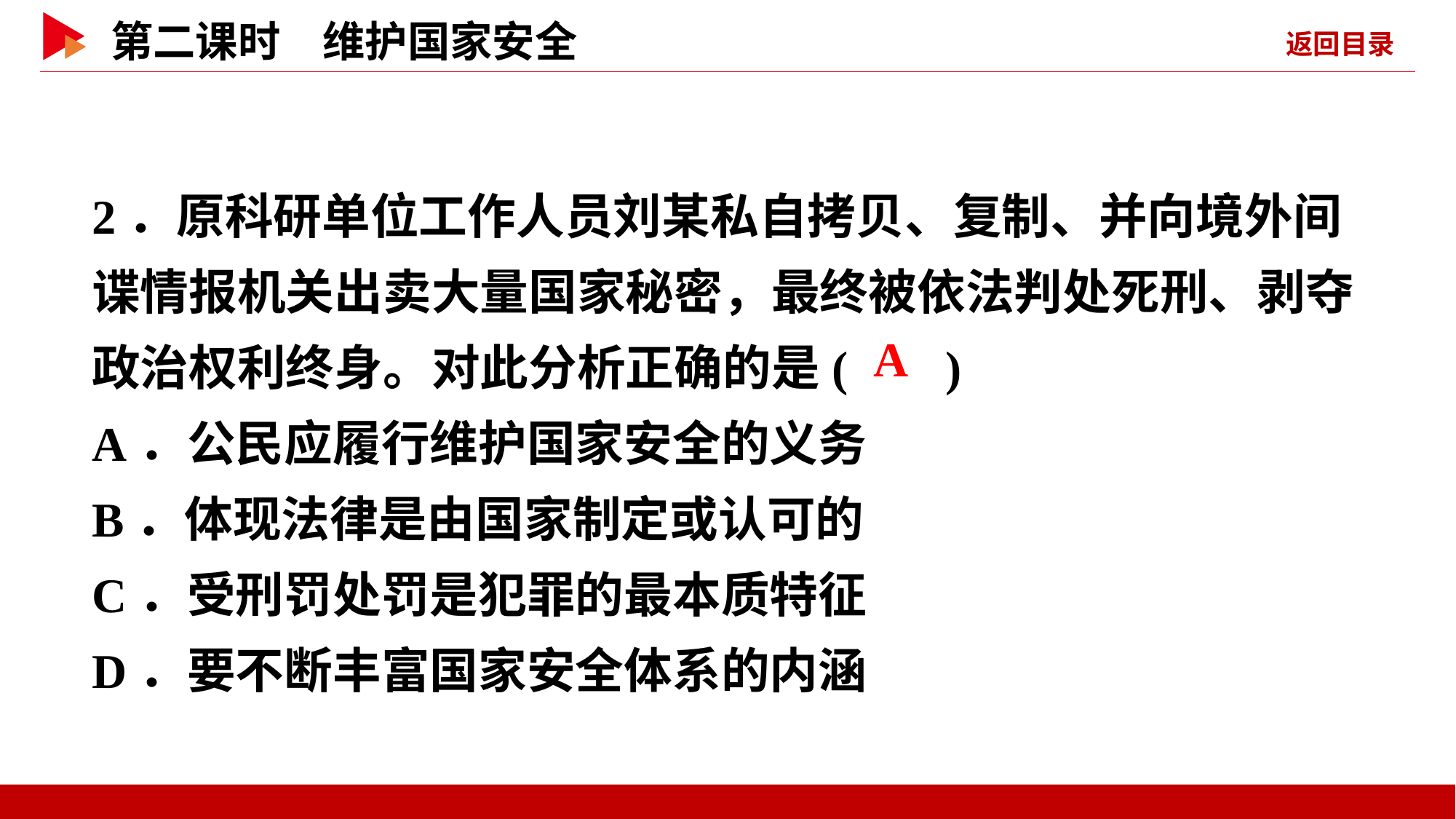

2．原科研单位工作人员刘某私自拷贝、复制、并向境外间谍情报机关出卖大量国家秘密，最终被依法判处死刑、剥夺政治权利终身。对此分析正确的是(        )
A．公民应履行维护国家安全的义务
B．体现法律是由国家制定或认可的
C．受刑罚处罚是犯罪的最本质特征
D．要不断丰富国家安全体系的内涵
   A